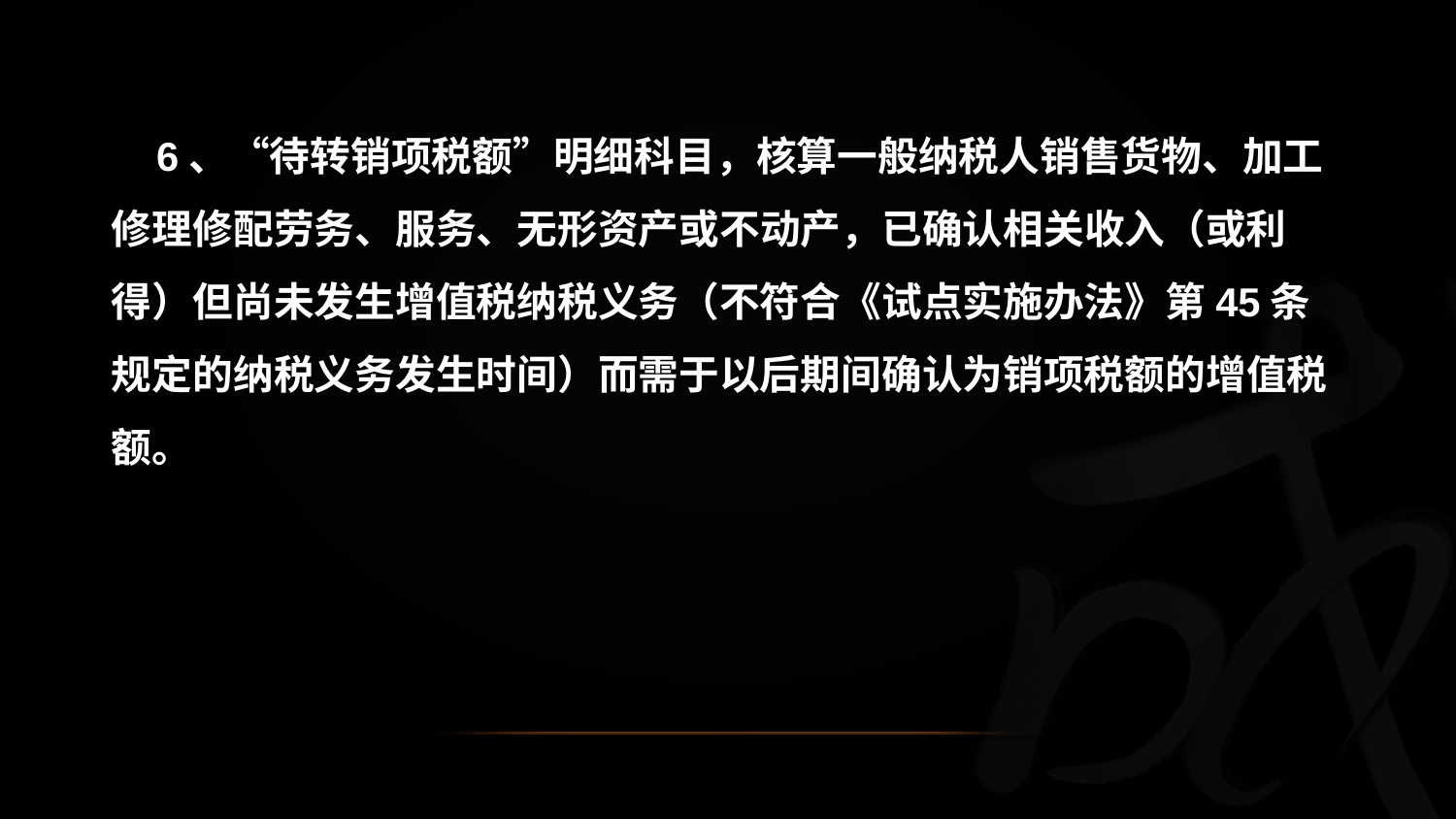

6、“待转销项税额”明细科目，核算一般纳税人销售货物、加工修理修配劳务、服务、无形资产或不动产，已确认相关收入（或利得）但尚未发生增值税纳税义务（不符合《试点实施办法》第45条规定的纳税义务发生时间）而需于以后期间确认为销项税额的增值税额。